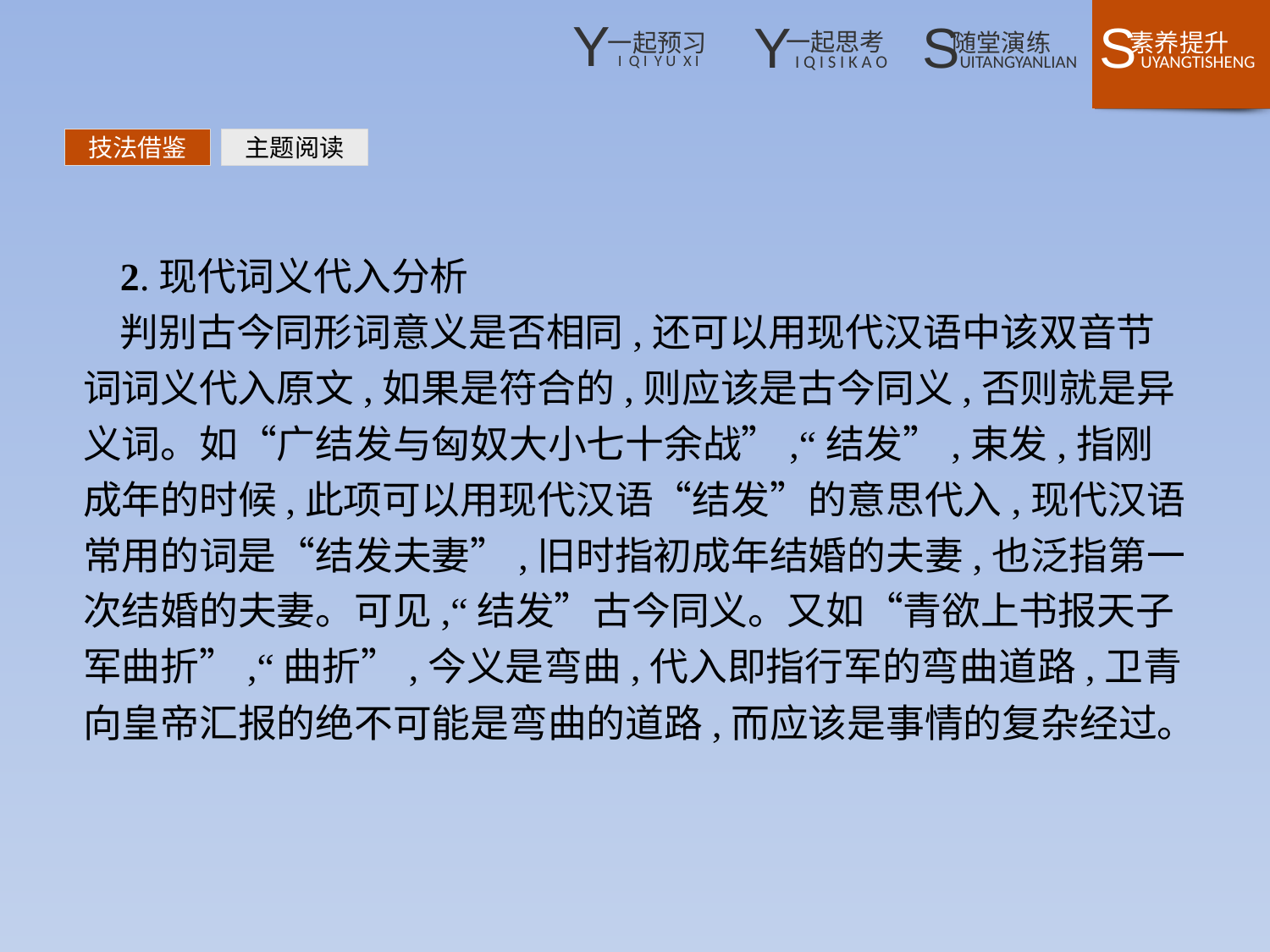

技法借鉴
主题阅读
2.现代词义代入分析
判别古今同形词意义是否相同,还可以用现代汉语中该双音节词词义代入原文,如果是符合的,则应该是古今同义,否则就是异义词。如“广结发与匈奴大小七十余战”,“结发”,束发,指刚成年的时候,此项可以用现代汉语“结发”的意思代入,现代汉语常用的词是“结发夫妻”,旧时指初成年结婚的夫妻,也泛指第一次结婚的夫妻。可见,“结发”古今同义。又如“青欲上书报天子军曲折”,“曲折”,今义是弯曲,代入即指行军的弯曲道路,卫青向皇帝汇报的绝不可能是弯曲的道路,而应该是事情的复杂经过。